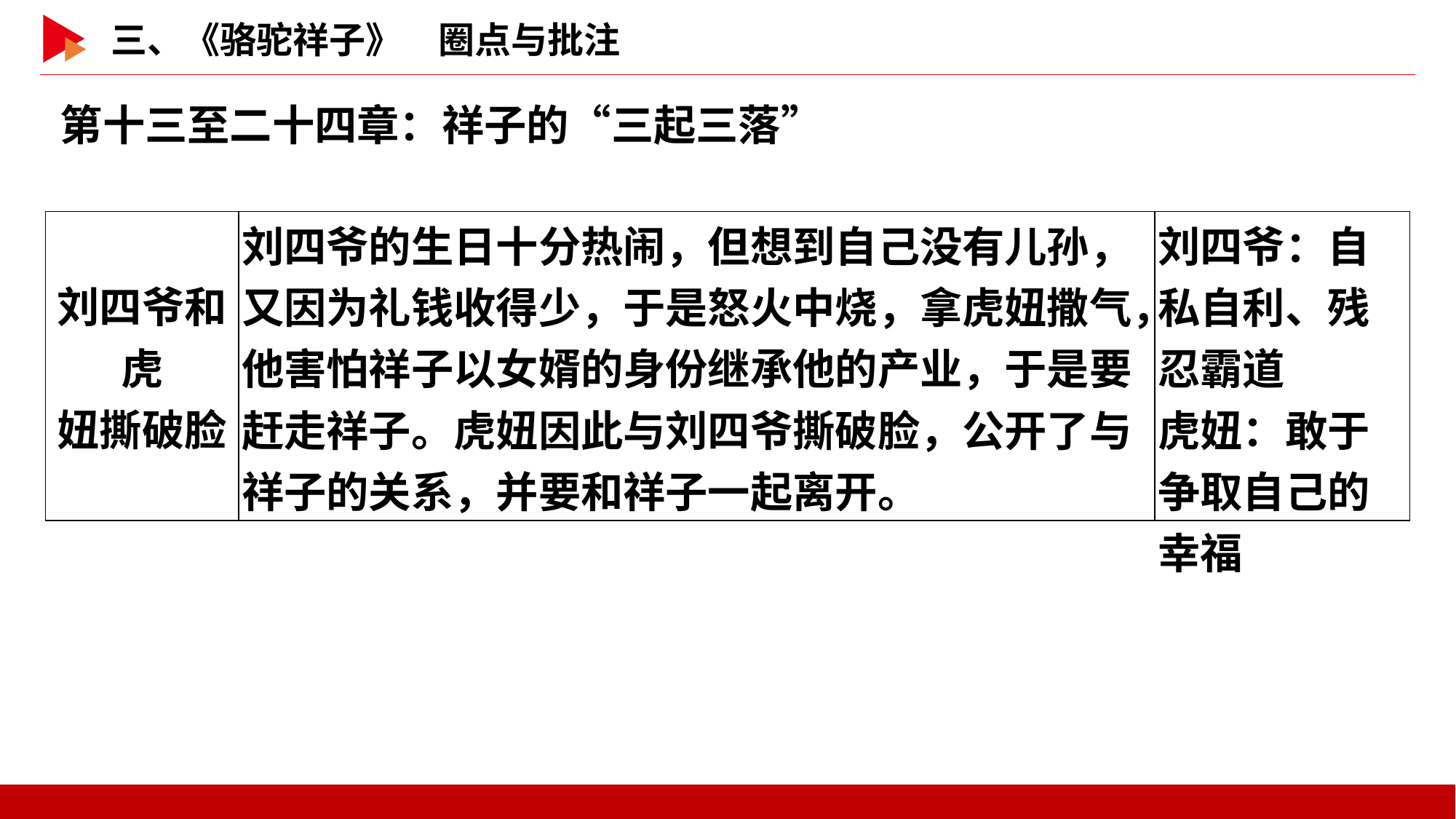

第十三至二十四章：祥子的“三起三落”
| 刘四爷和虎 妞撕破脸 | 刘四爷的生日十分热闹，但想到自己没有儿孙，又因为礼钱收得少，于是怒火中烧，拿虎妞撒气，他害怕祥子以女婿的身份继承他的产业，于是要赶走祥子。虎妞因此与刘四爷撕破脸，公开了与祥子的关系，并要和祥子一起离开。 | 刘四爷：自私自利、残忍霸道 虎妞：敢于争取自己的幸福 |
| --- | --- | --- |